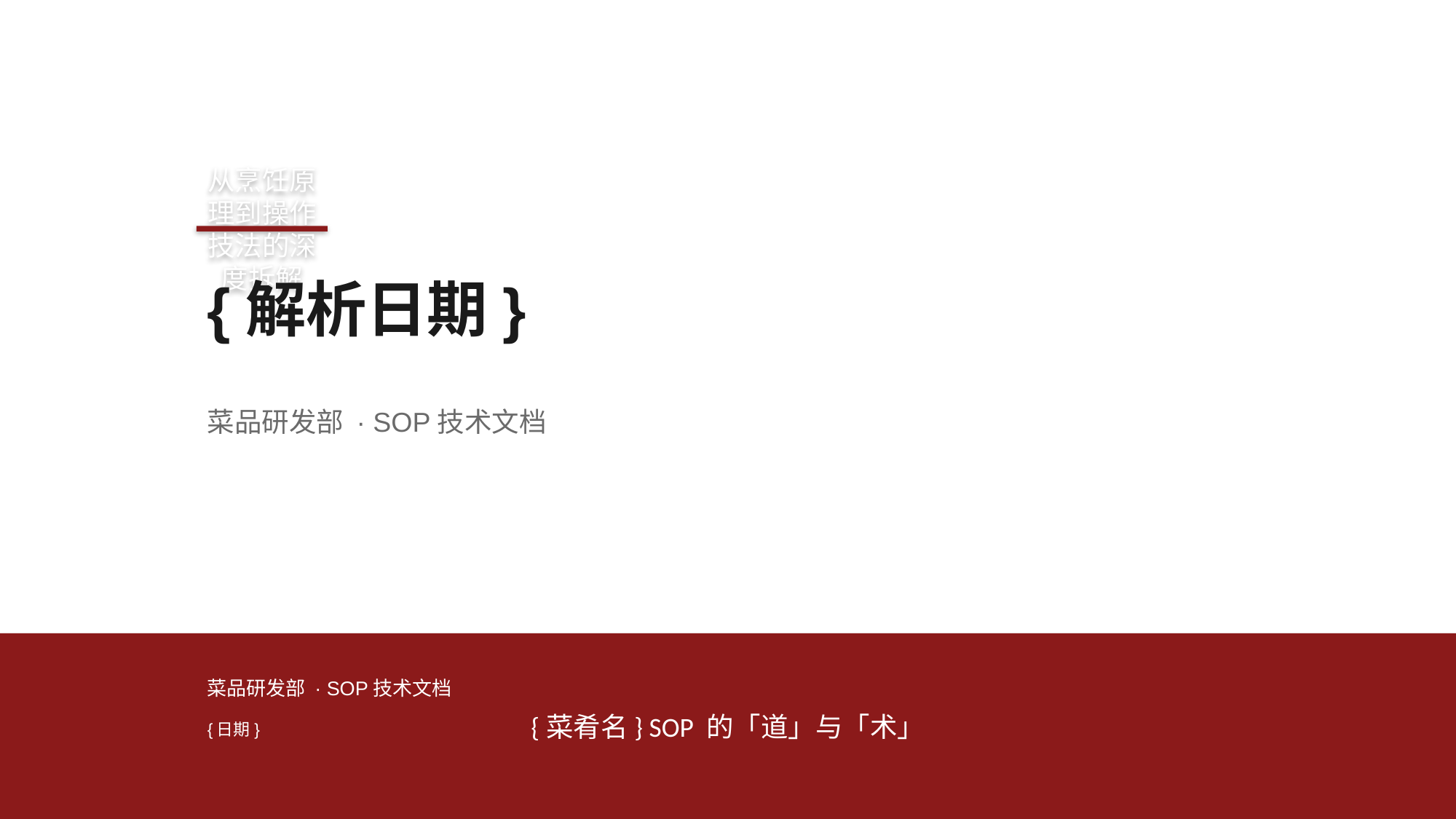

从烹饪原理到操作技法的深度拆解
{解析日期}
菜品研发部 · SOP技术文档
{菜肴名} SOP 的「道」与「术」
菜品研发部 · SOP技术文档
{日期}